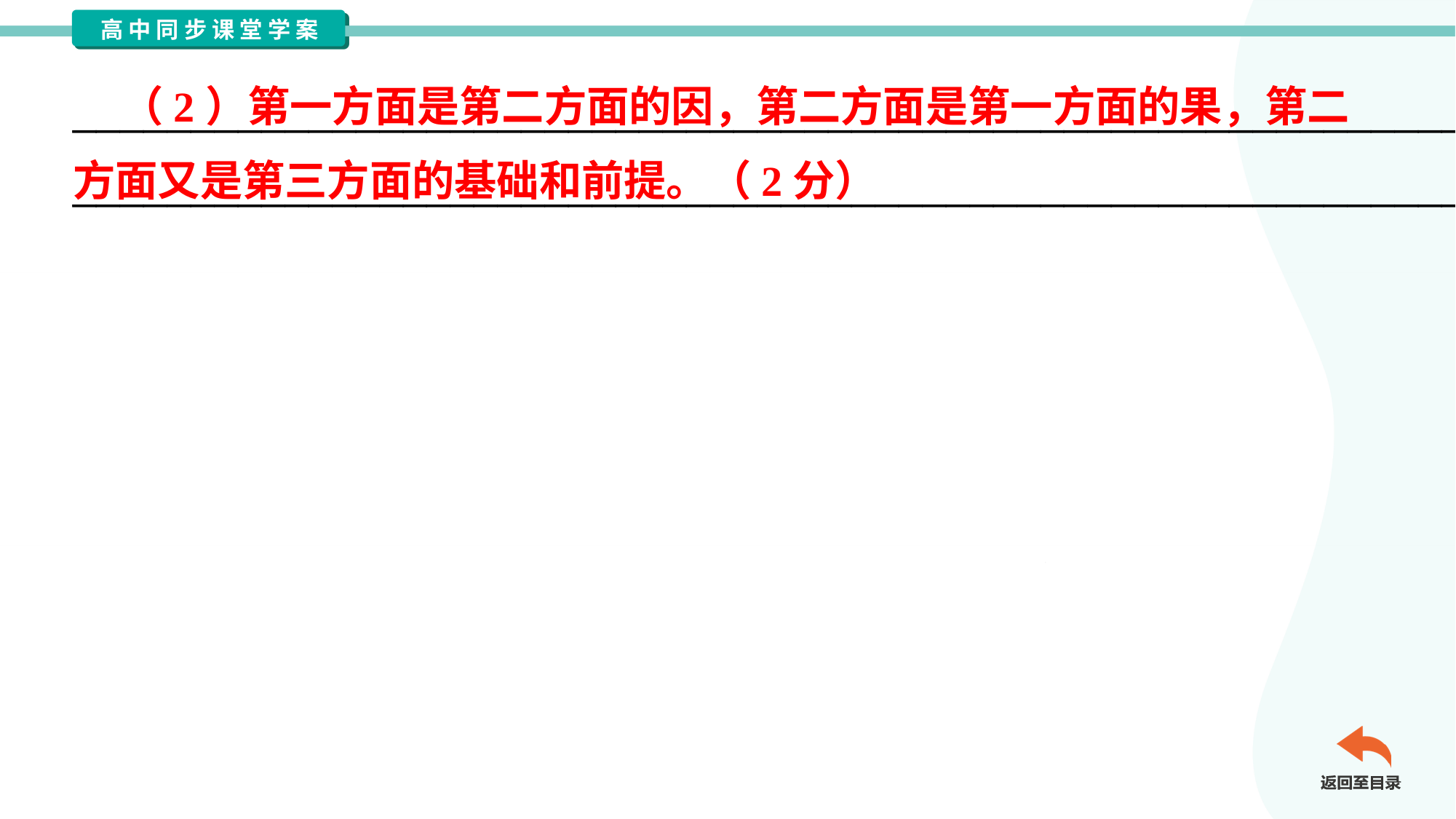

（2）第一方面是第二方面的因，第二方面是第一方面的果，第二
方面又是第三方面的基础和前提。（2分）
_____________________________________________________________
_____________________________________________________________